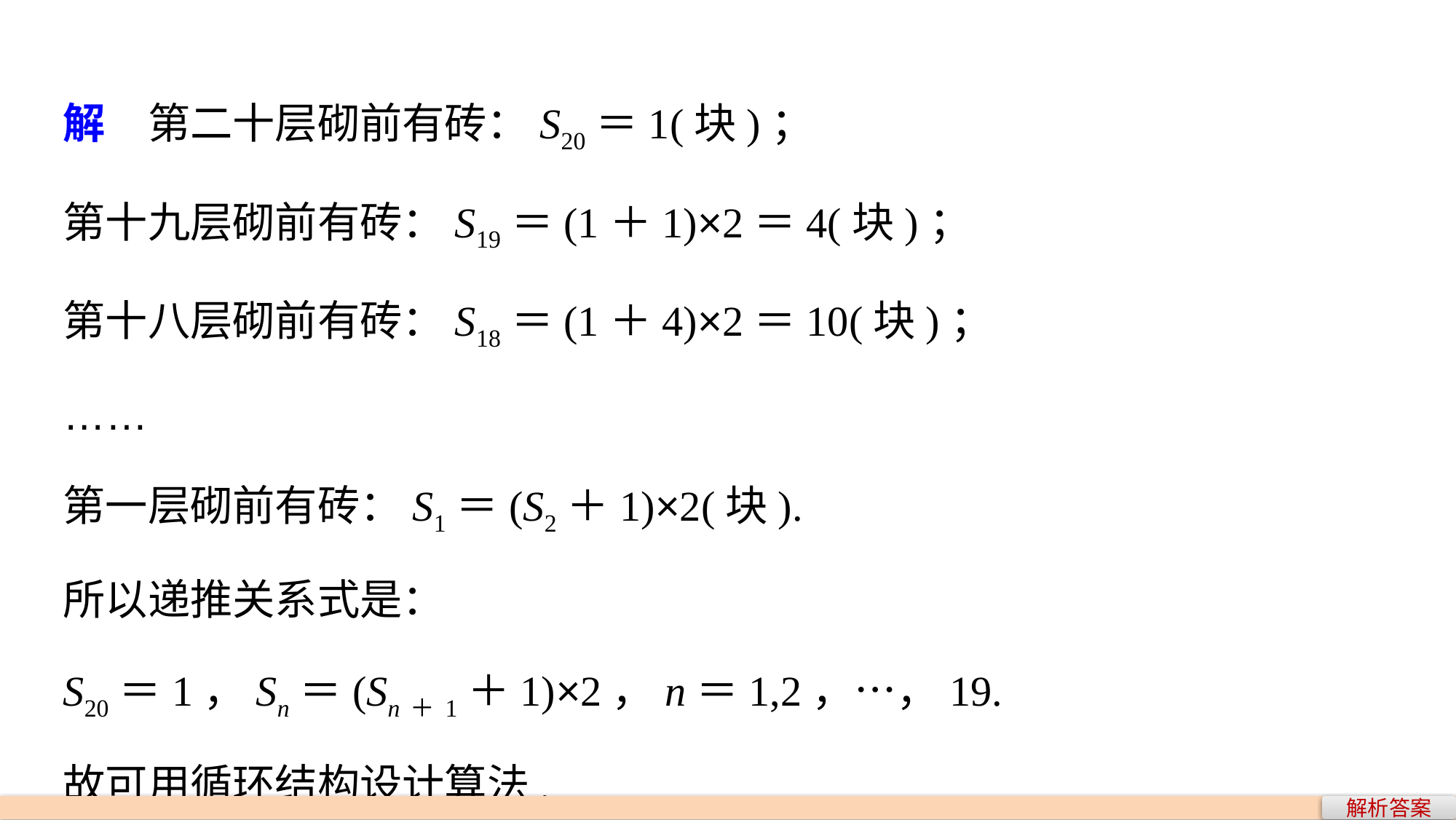

解　第二十层砌前有砖：S20＝1(块)；
第十九层砌前有砖：S19＝(1＋1)×2＝4(块)；
第十八层砌前有砖：S18＝(1＋4)×2＝10(块)；
……
第一层砌前有砖：S1＝(S2＋1)×2(块).
所以递推关系式是：
S20＝1，Sn＝(Sn＋1＋1)×2，n＝1,2，…，19.
故可用循环结构设计算法.
解析答案